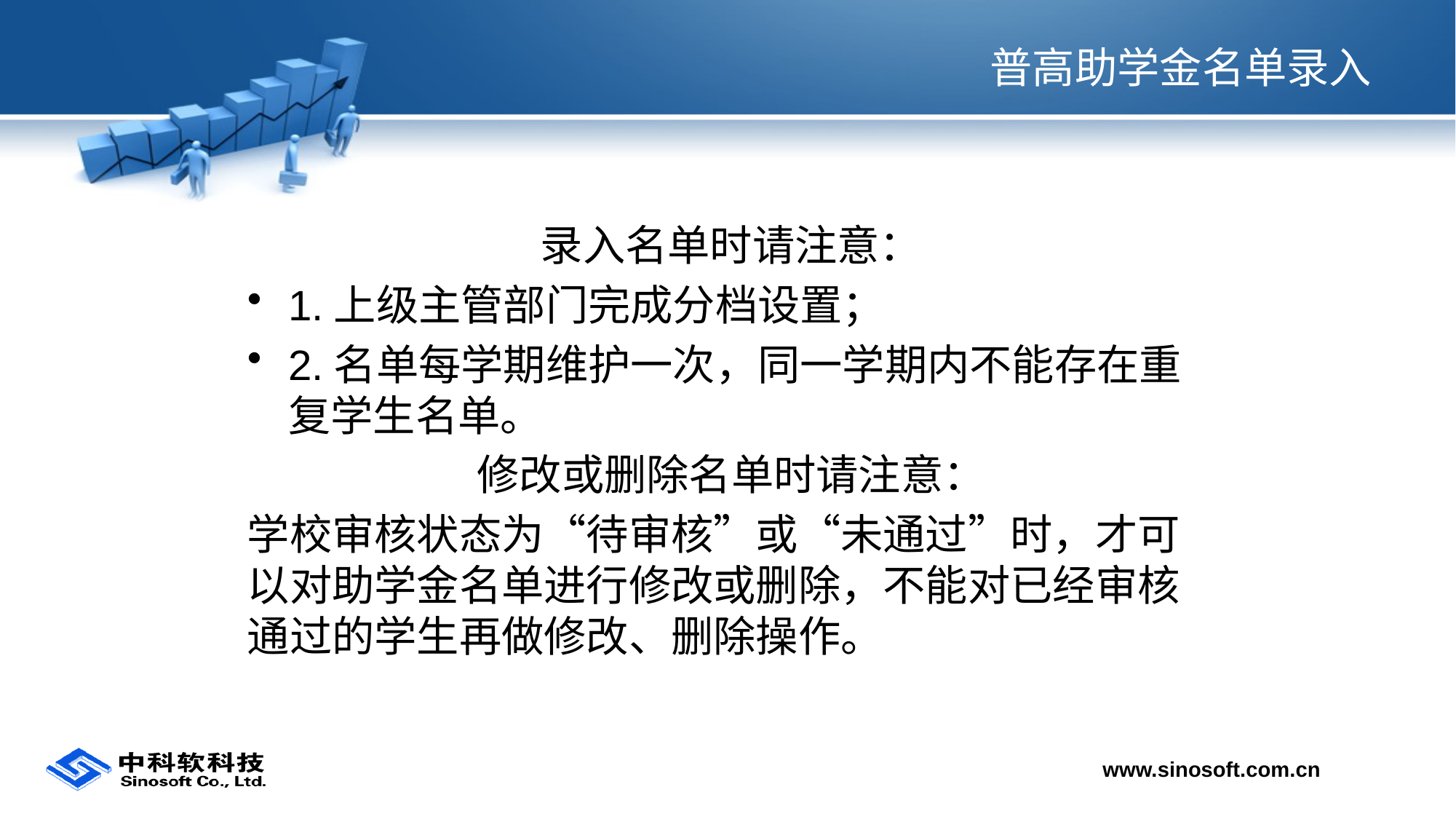

# 普高助学金名单录入
录入名单时请注意：
1.上级主管部门完成分档设置；
2.名单每学期维护一次，同一学期内不能存在重复学生名单。
修改或删除名单时请注意：
学校审核状态为“待审核”或“未通过”时，才可以对助学金名单进行修改或删除，不能对已经审核通过的学生再做修改、删除操作。